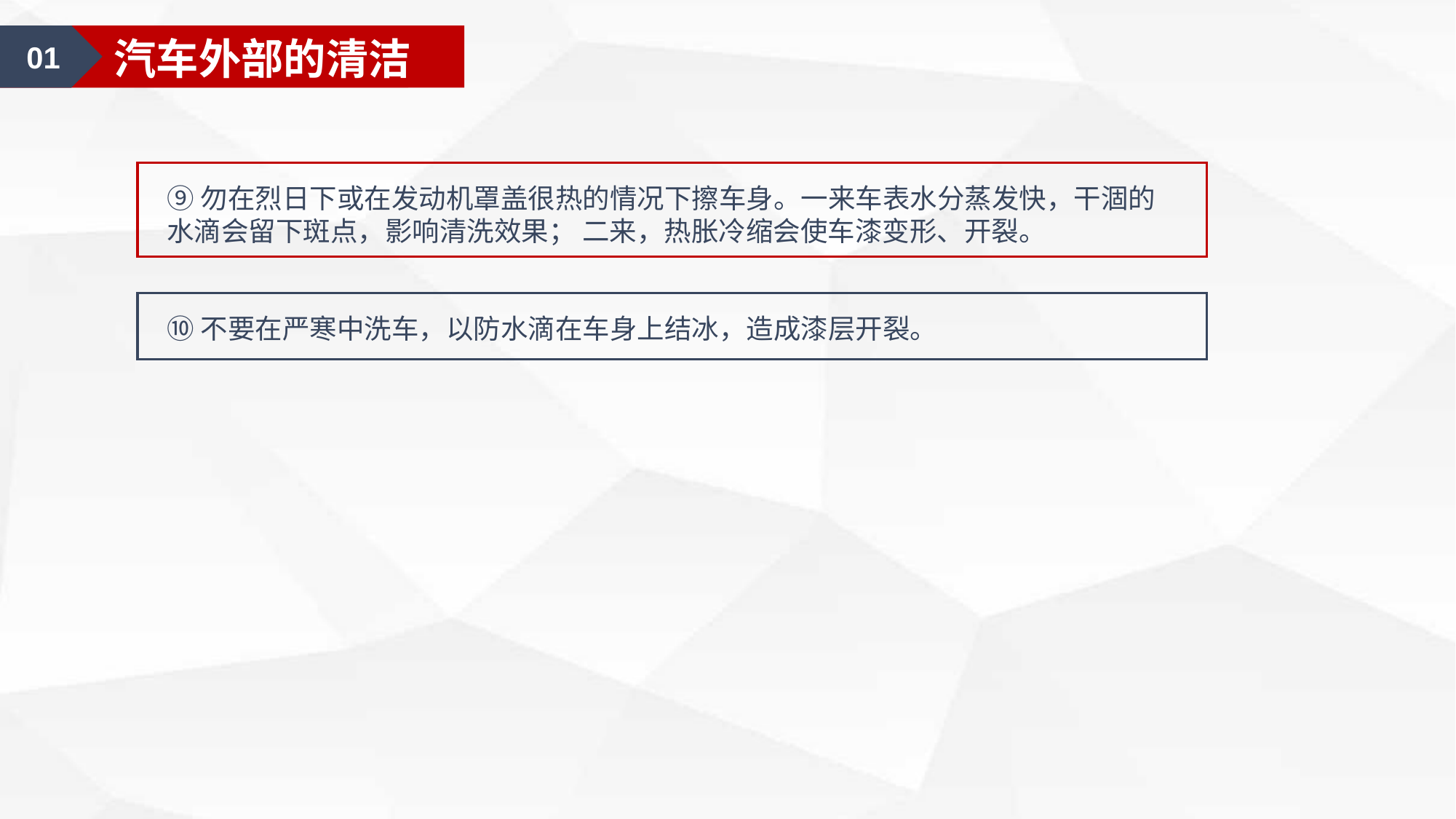

01
汽车美容认知

01
汽车外部的清洁

⑨勿在烈日下或在发动机罩盖很热的情况下擦车身。一来车表水分蒸发快，干涸的水滴会留下斑点，影响清洗效果； 二来，热胀冷缩会使车漆变形、开裂。

⑩不要在严寒中洗车，以防水滴在车身上结冰，造成漆层开裂。